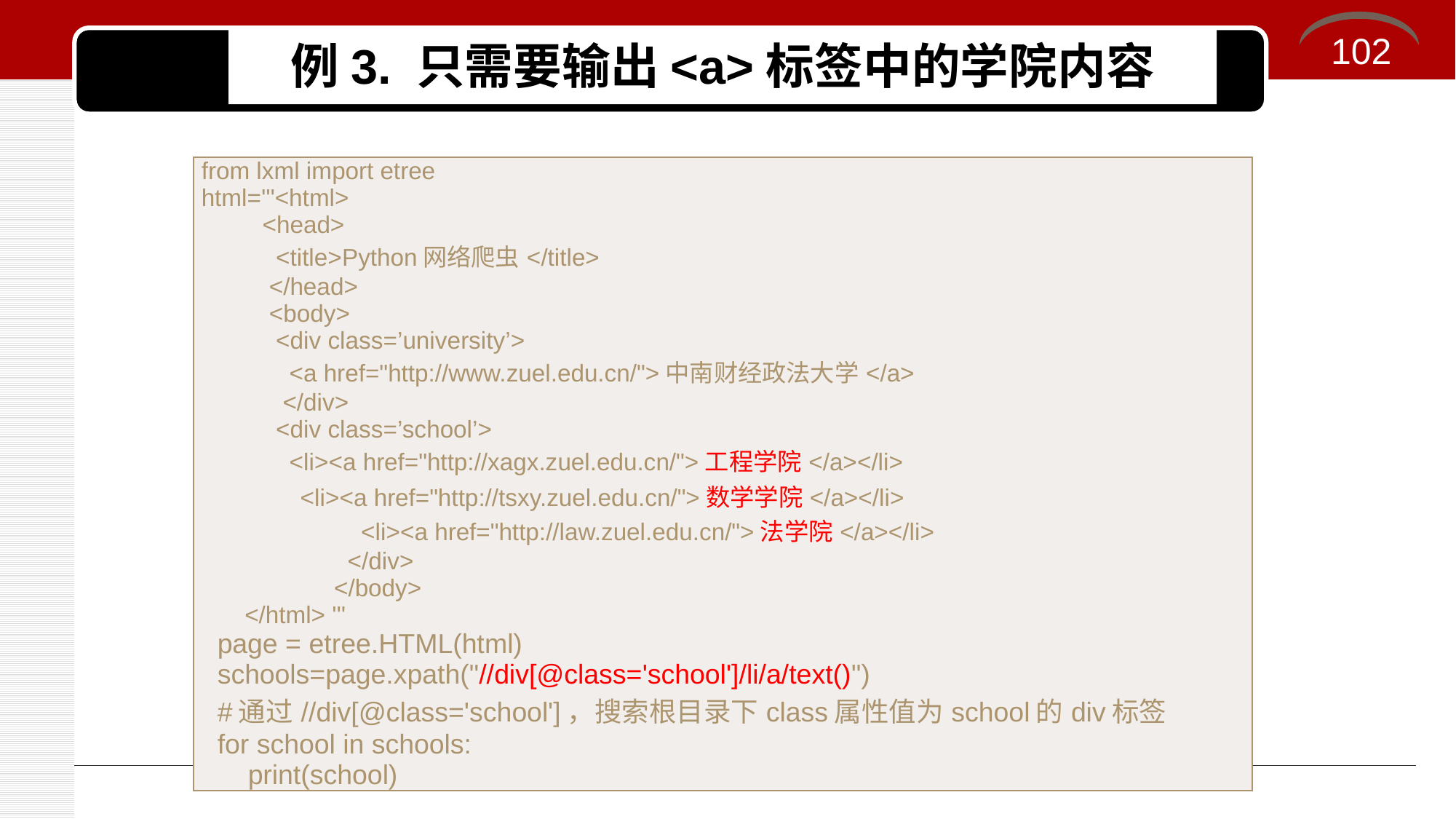

102
# 例3. 只需要输出<a>标签中的学院内容
| from lxml import etree html='''<html> <head> <title>Python网络爬虫</title> </head> <body> <div class=’university’> <a href="http://www.zuel.edu.cn/">中南财经政法大学</a> </div> <div class=’school’> <li><a href="http://xagx.zuel.edu.cn/">工程学院</a></li> <li><a href="http://tsxy.zuel.edu.cn/">数学学院</a></li> <li><a href="http://law.zuel.edu.cn/">法学院</a></li> </div> </body> </html> ''' page = etree.HTML(html) schools=page.xpath("//div[@class='school']/li/a/text()") #通过//div[@class='school']，搜索根目录下class属性值为school的div标签 for school in schools: print(school) |
| --- |